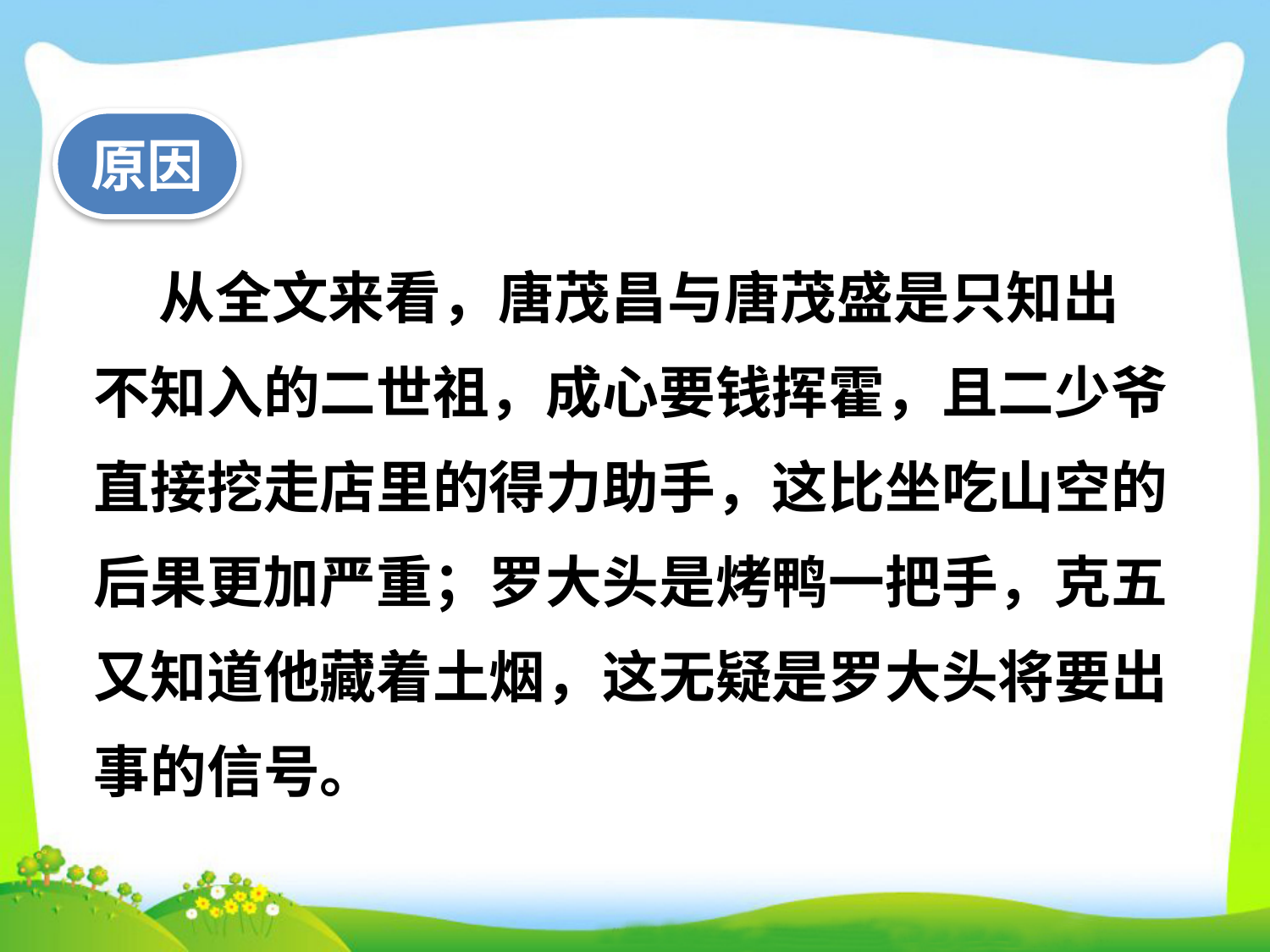

原因
    从全文来看，唐茂昌与唐茂盛是只知出不知入的二世祖，成心要钱挥霍，且二少爷直接挖走店里的得力助手，这比坐吃山空的后果更加严重；罗大头是烤鸭一把手，克五又知道他藏着土烟，这无疑是罗大头将要出事的信号。